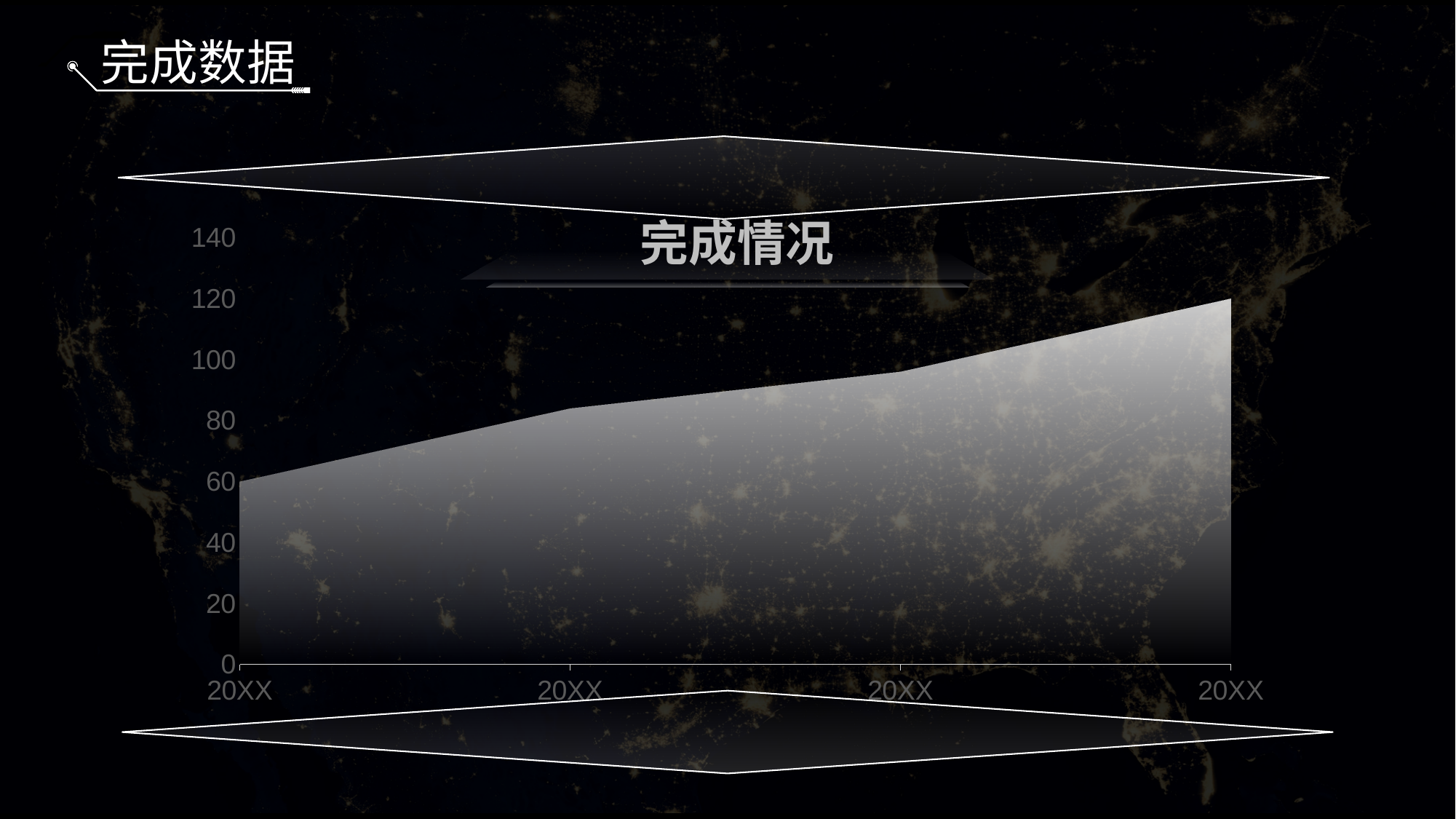

完成数据

### Chart

| Category | 完成户 |
|---|---|
| 20XX | 60.0 |
| 20XX | 84.0 |
| 20XX | 96.0 |
| 20XX | 120.0 |
完成情况